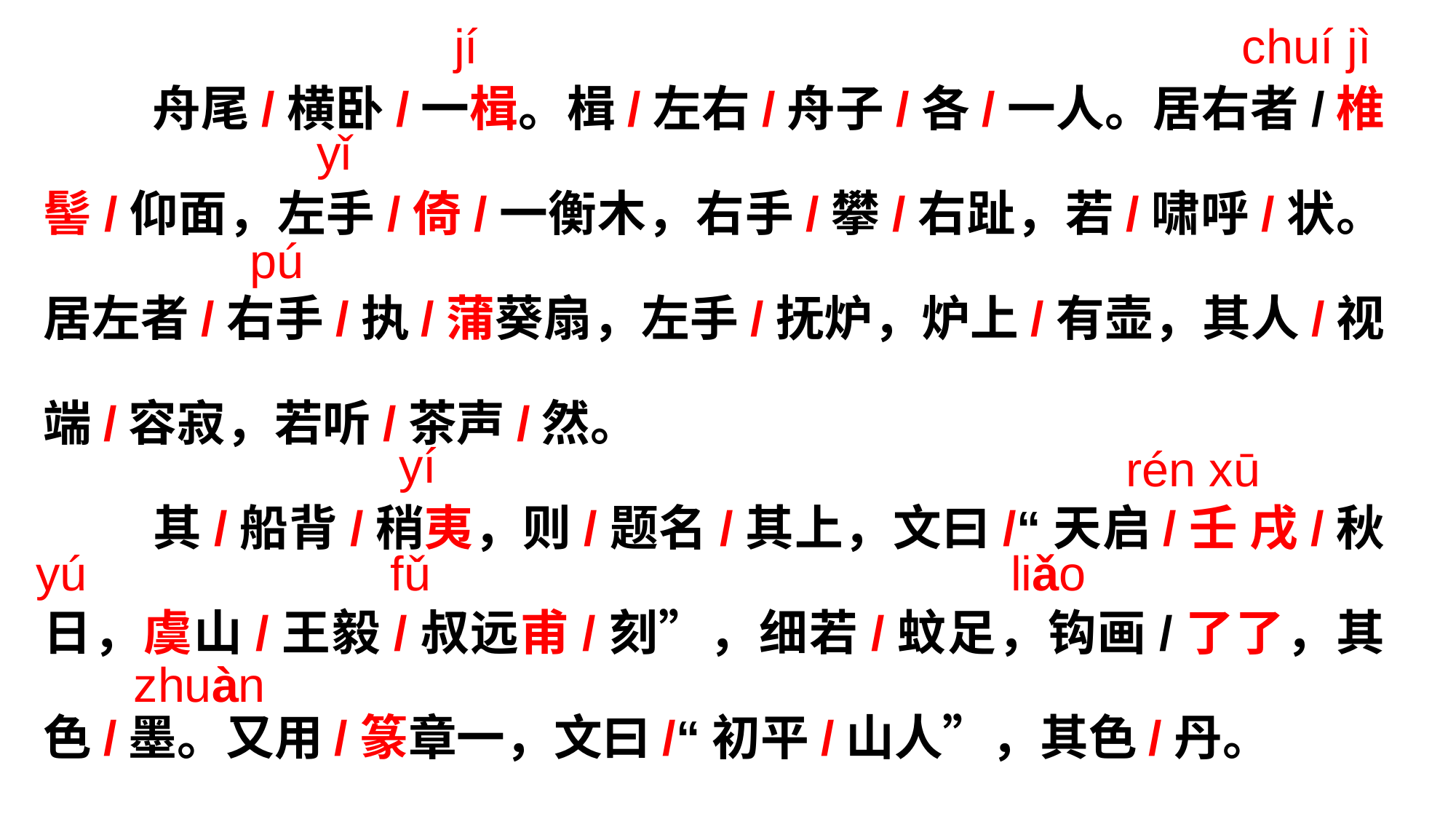

jí
chuí jì
 舟尾/横卧/一楫。楫/左右/舟子/各/一人。居右者/椎 髻/仰面，左手/倚/一衡木，右手/攀/右趾，若/啸呼/状。居左者/右手/执/蒲葵扇，左手/抚炉，炉上/有壶，其人/视端/容寂，若听/茶声/然。
 其/船背/稍夷，则/题名/其上，文曰/“天启/壬 戌/秋日，虞山/王毅/叔远甫/刻”，细若/蚊足，钩画/了了，其色/墨。又用/篆章一，文曰/“初平/山人”，其色/丹。

yǐ
pú
yí
rén xū
yú
fǔ
liǎo
zhuàn